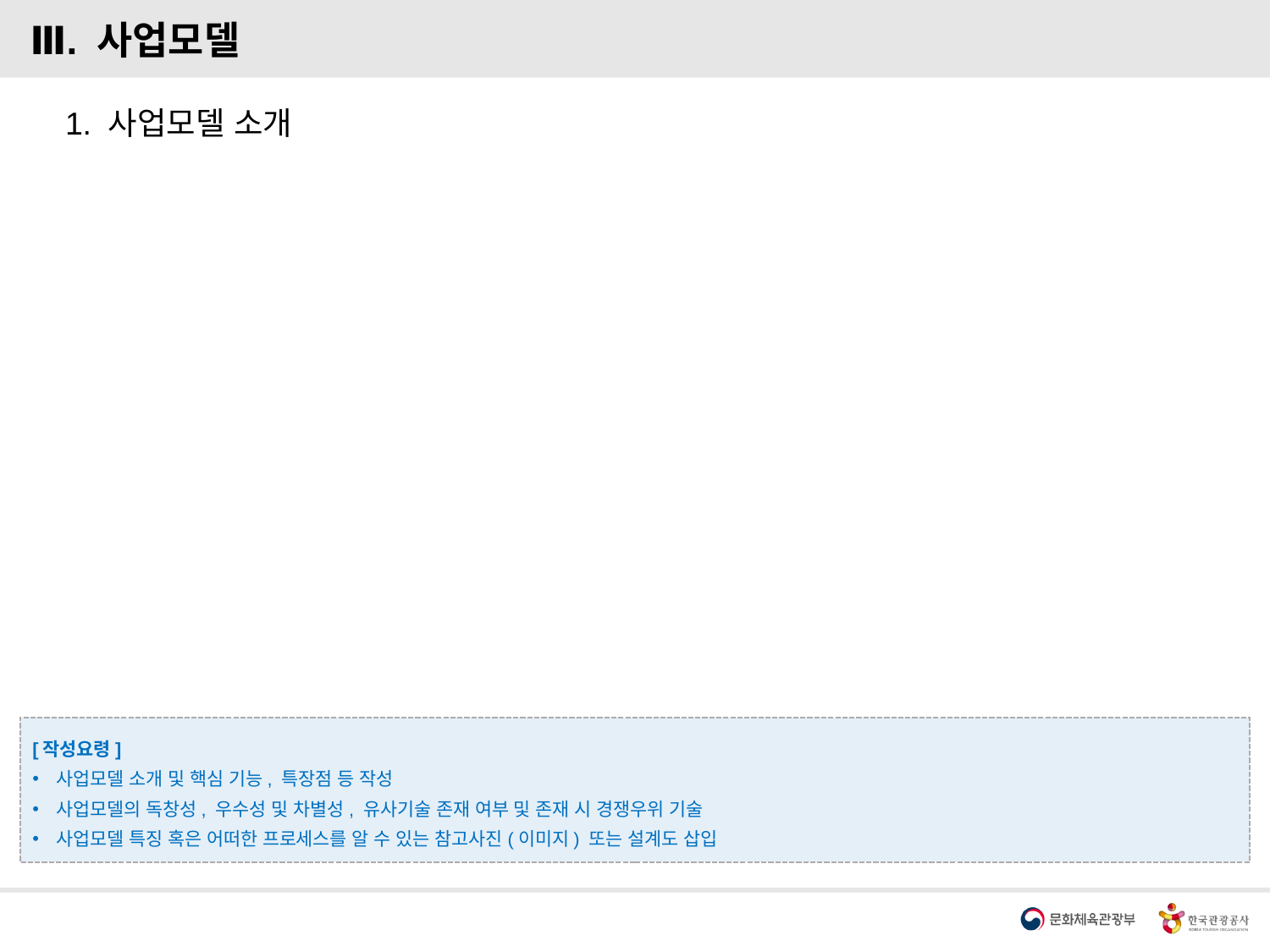

Ⅲ. 사업모델
1. 사업모델 소개
[작성요령]
사업모델 소개 및 핵심 기능, 특장점 등 작성
사업모델의 독창성, 우수성 및 차별성, 유사기술 존재 여부 및 존재 시 경쟁우위 기술
사업모델 특징 혹은 어떠한 프로세스를 알 수 있는 참고사진(이미지) 또는 설계도 삽입